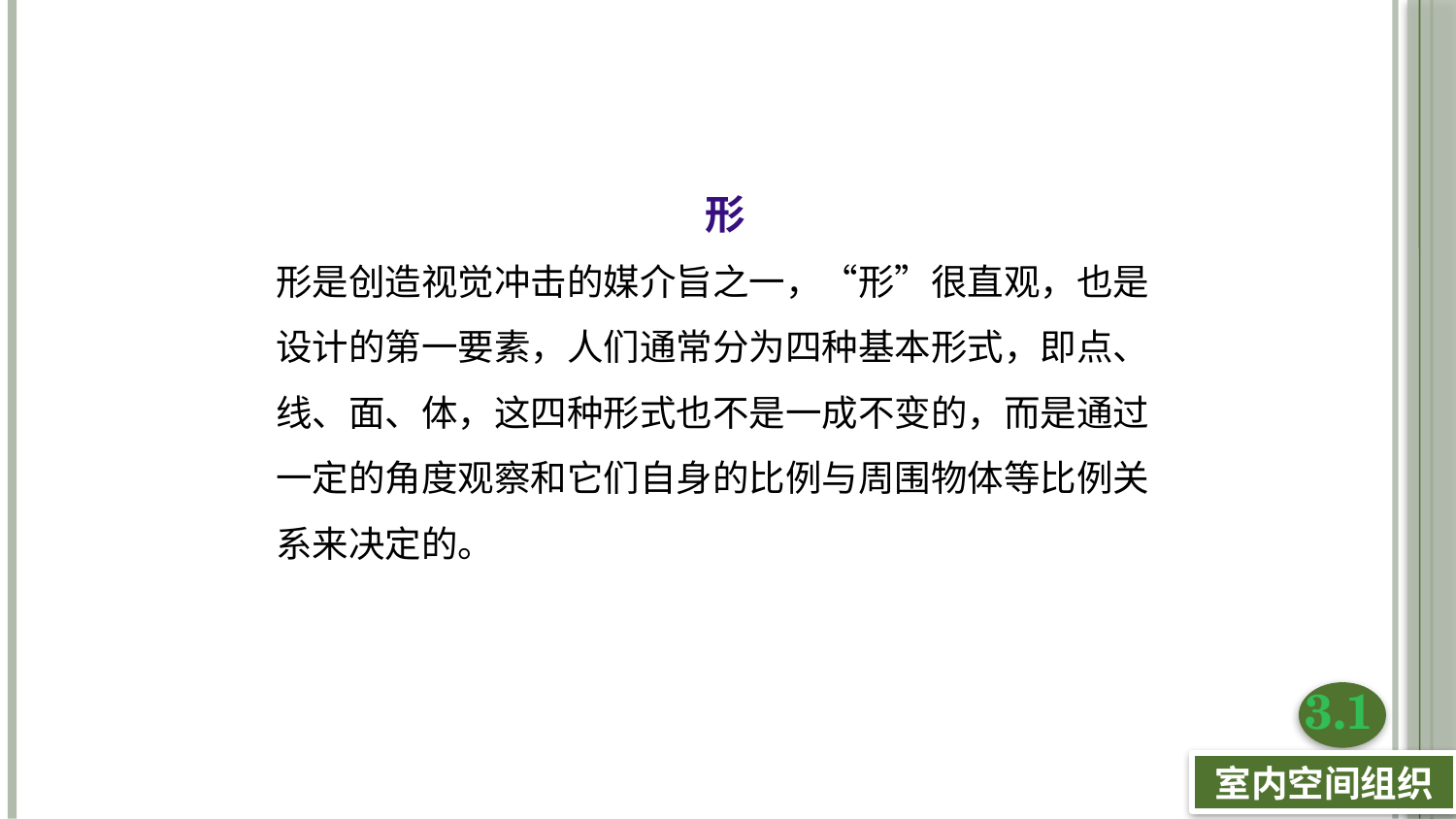

形
形是创造视觉冲击的媒介旨之一，“形”很直观，也是设计的第一要素，人们通常分为四种基本形式，即点、线、面、体，这四种形式也不是一成不变的，而是通过一定的角度观察和它们自身的比例与周围物体等比例关系来决定的。
3.1
室内空间组织